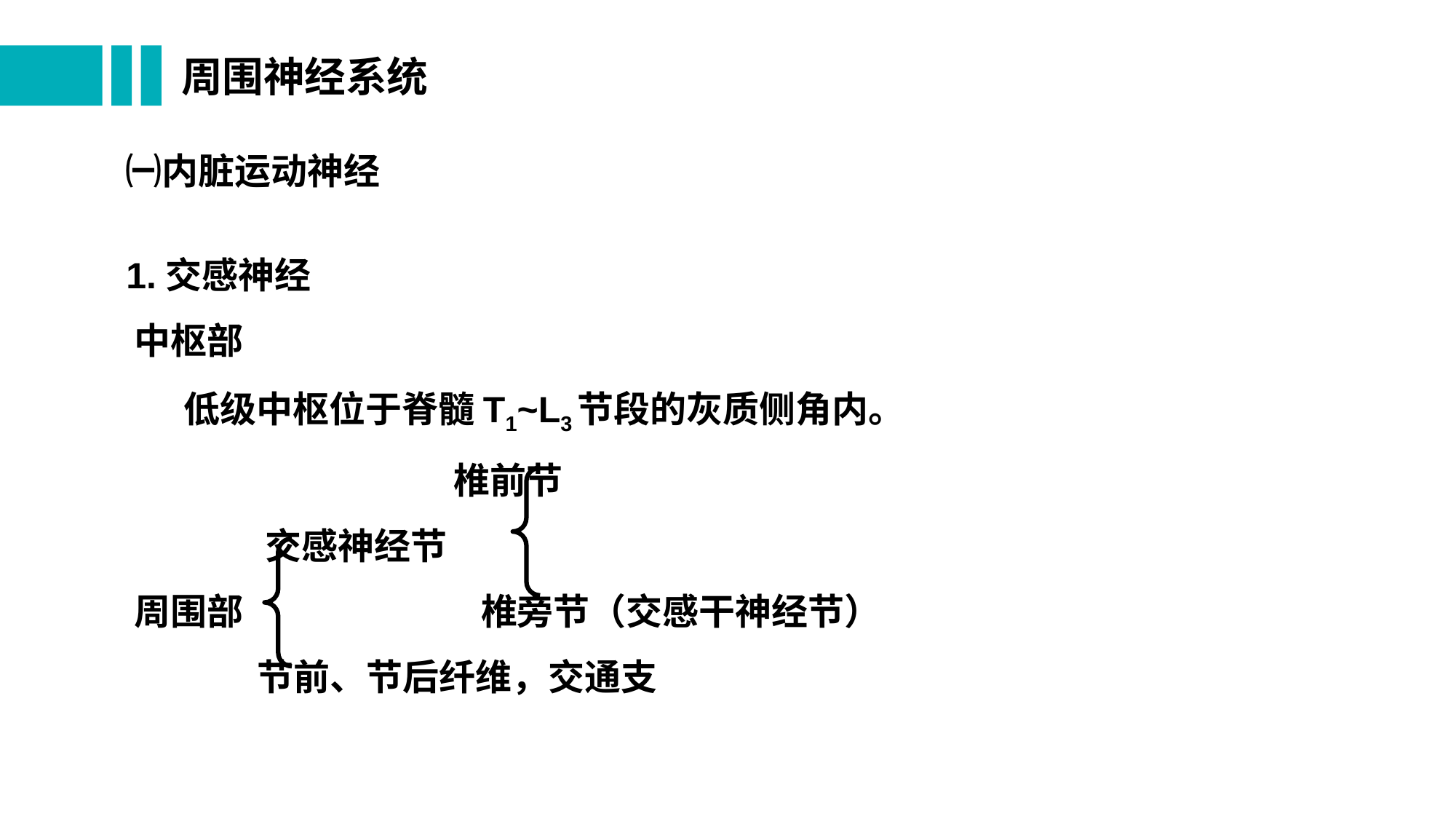

# 周围神经系统

㈠内脏运动神经
1.交感神经
 中枢部
       低级中枢位于脊髓T1~L3节段的灰质侧角内。
                                        椎前节
                 交感神经节
 周围部                             椎旁节（交感干神经节）
                节前、节后纤维，交通支